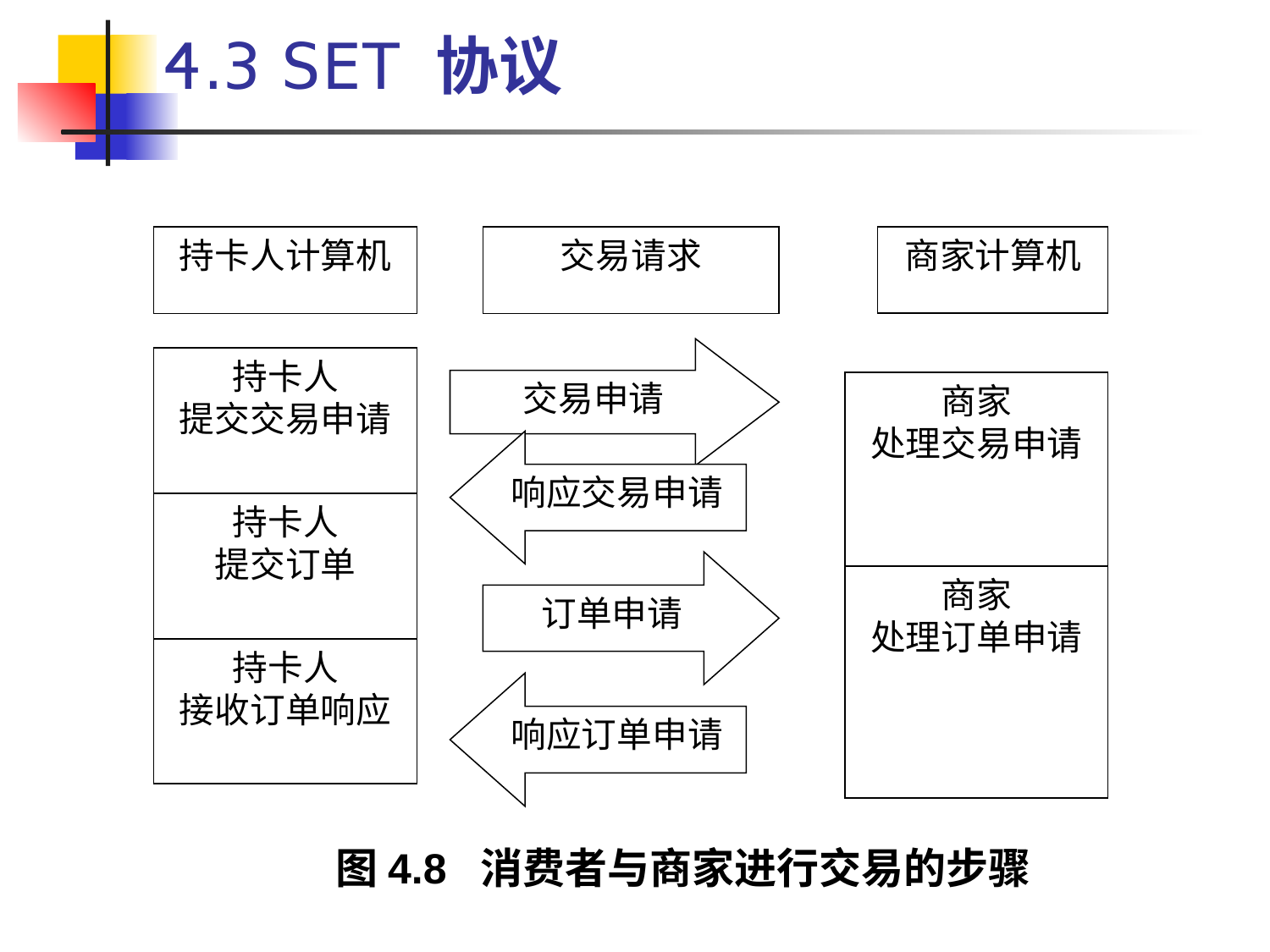

4.3 SET 协议

商家计算机
持卡人计算机
交易请求
交易申请
持卡人
提交交易申请
商家
处理交易申请
响应交易申请
持卡人
提交订单
订单申请
商家
处理订单申请
持卡人
接收订单响应
响应订单申请
图4.8  消费者与商家进行交易的步骤